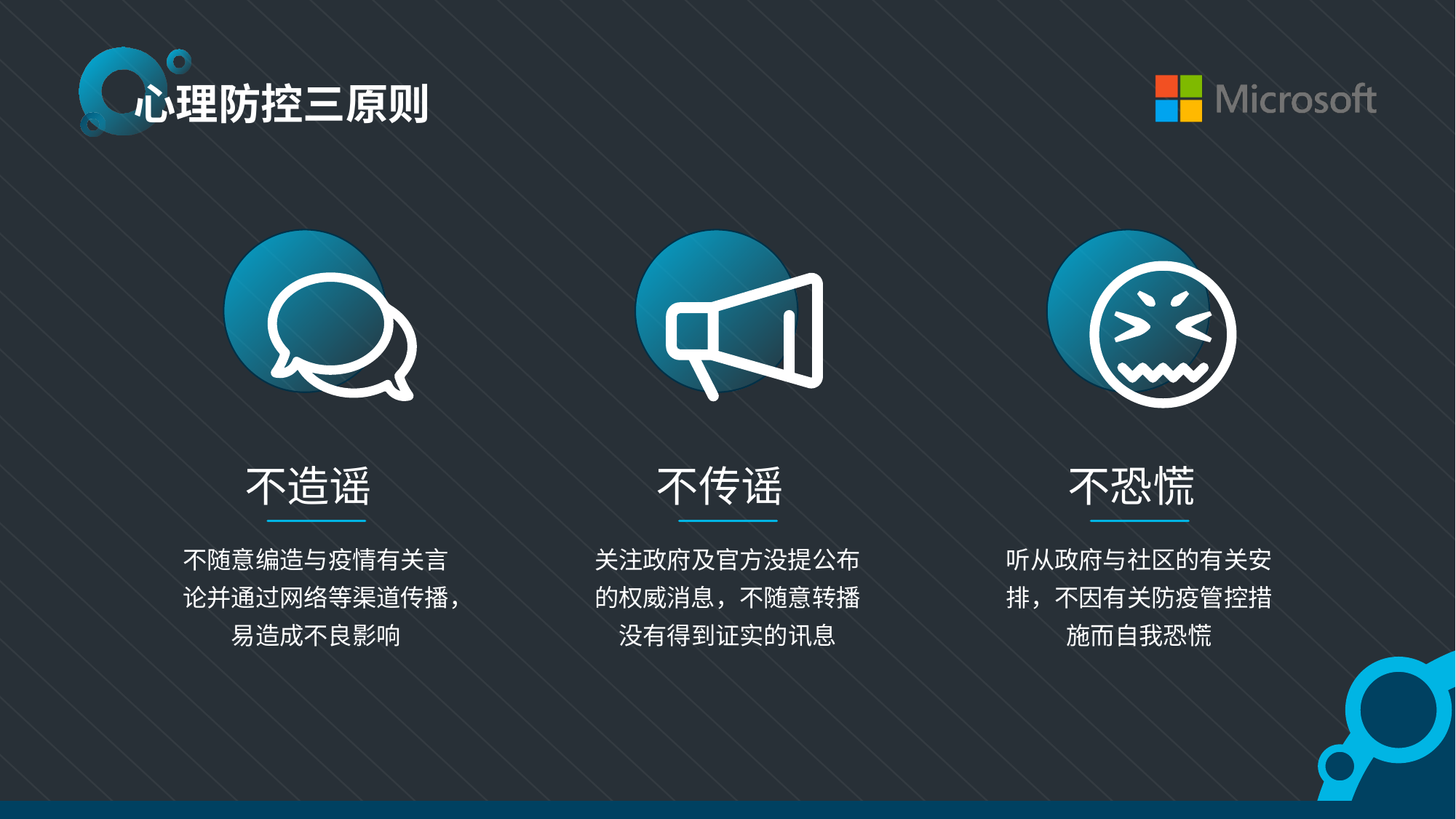

心理防控三原则

不造谣
不传谣
不恐慌
不随意编造与疫情有关言论并通过网络等渠道传播，易造成不良影响
关注政府及官方没提公布的权威消息，不随意转播没有得到证实的讯息
听从政府与社区的有关安排，不因有关防疫管控措施而自我恐慌